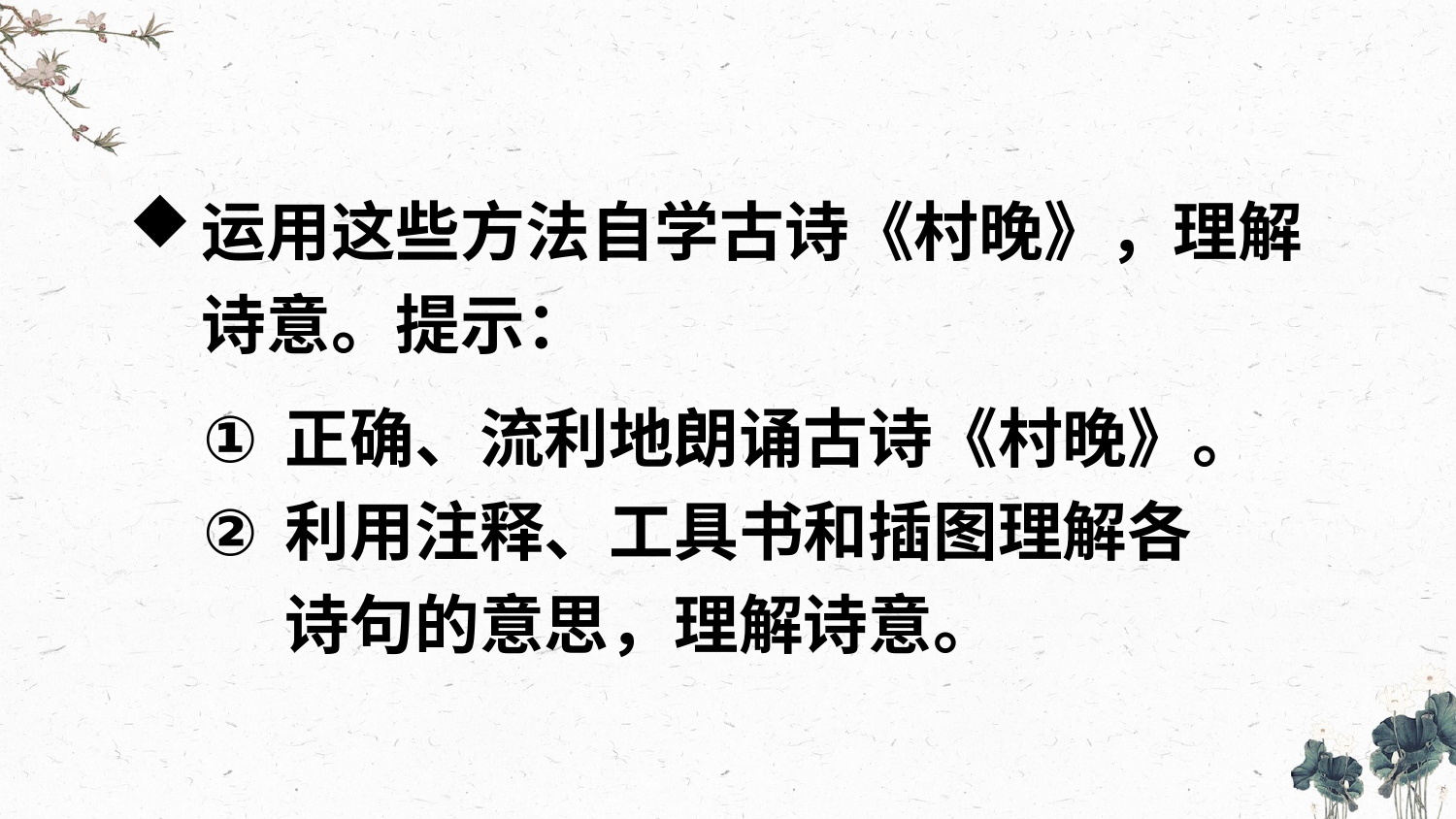

运用这些方法自学古诗《村晚》，理解诗意。提示：
正确、流利地朗诵古诗《村晚》。
利用注释、工具书和插图理解各诗句的意思，理解诗意。